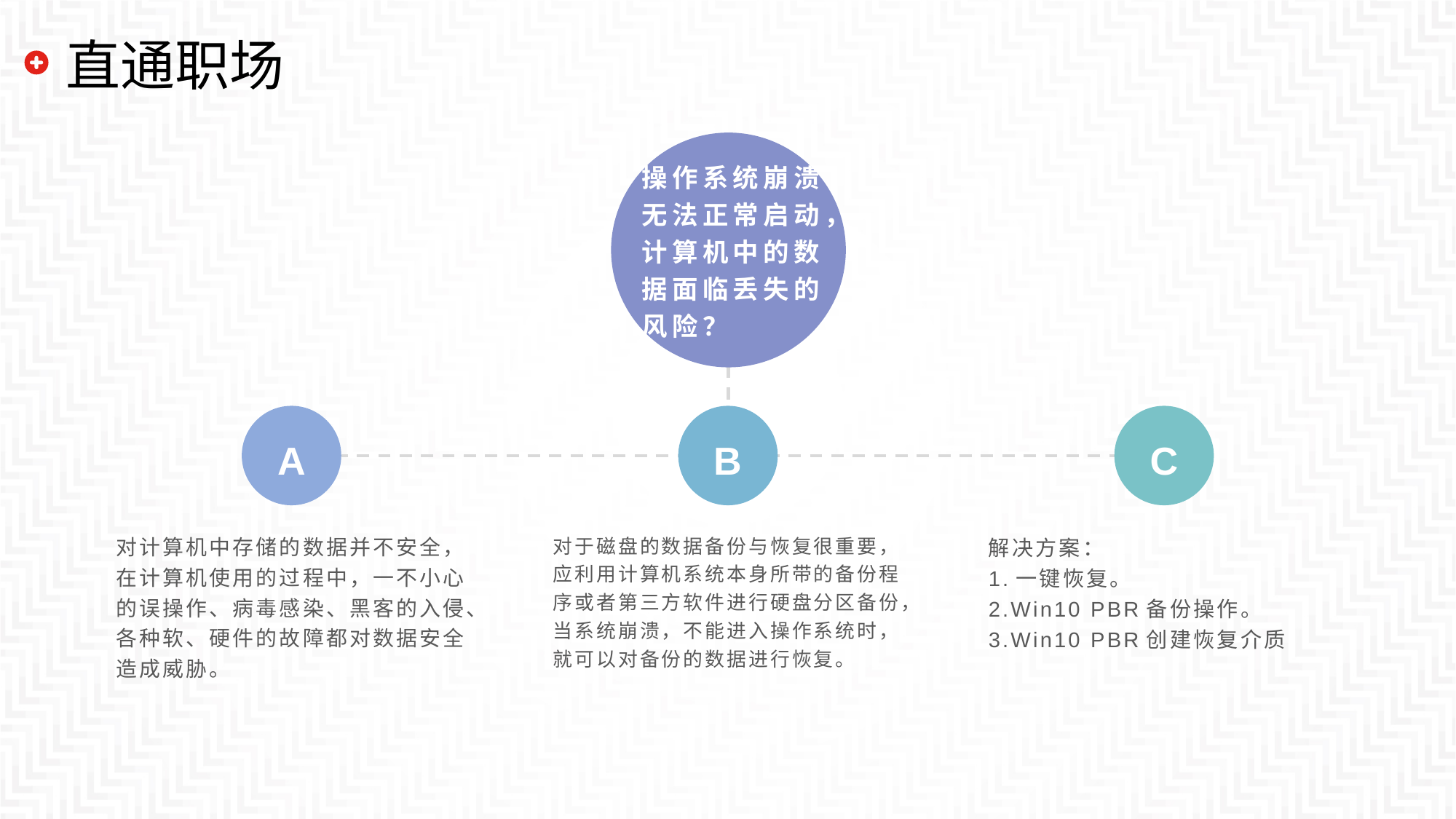

# 直通职场

操作系统崩溃无法正常启动，计算机中的数据面临丢失的风险？

A
B
C
对计算机中存储的数据并不安全，在计算机使用的过程中，一不小心的误操作、病毒感染、黑客的入侵、各种软、硬件的故障都对数据安全造成威胁。
对于磁盘的数据备份与恢复很重要，应利用计算机系统本身所带的备份程序或者第三方软件进行硬盘分区备份，当系统崩溃，不能进入操作系统时，就可以对备份的数据进行恢复。
解决方案：
1.一键恢复。
2.Win10 PBR备份操作。
3.Win10 PBR创建恢复介质